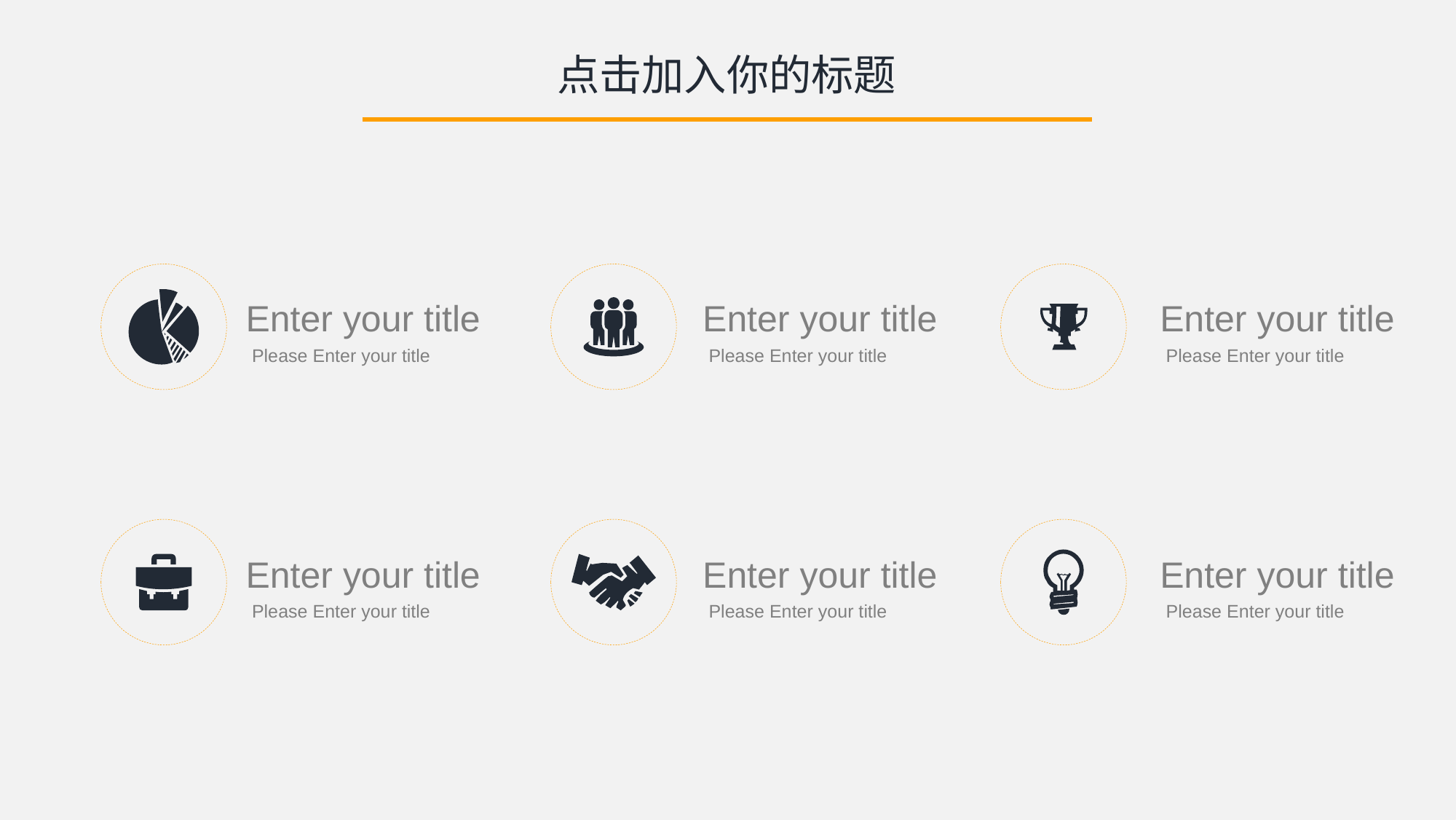

点击加入你的标题

Enter your title
Enter your title
Enter your title
Please Enter your title
Please Enter your title
Please Enter your title

Enter your title
Enter your title
Enter your title
Please Enter your title
Please Enter your title
Please Enter your title